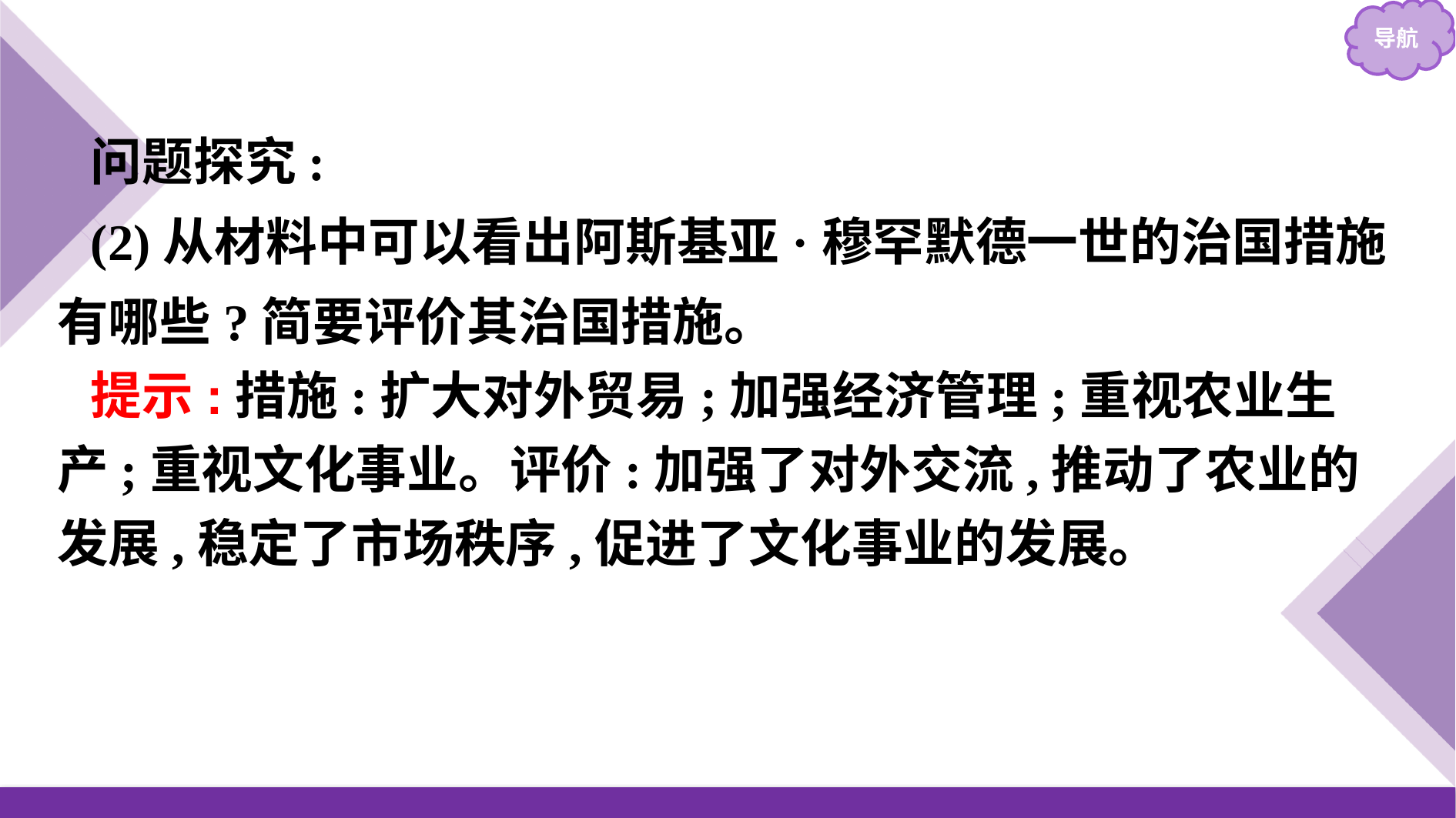

问题探究:
(2)从材料中可以看出阿斯基亚·穆罕默德一世的治国措施有哪些?简要评价其治国措施。
提示:措施:扩大对外贸易;加强经济管理;重视农业生产;重视文化事业。评价:加强了对外交流,推动了农业的发展,稳定了市场秩序,促进了文化事业的发展。